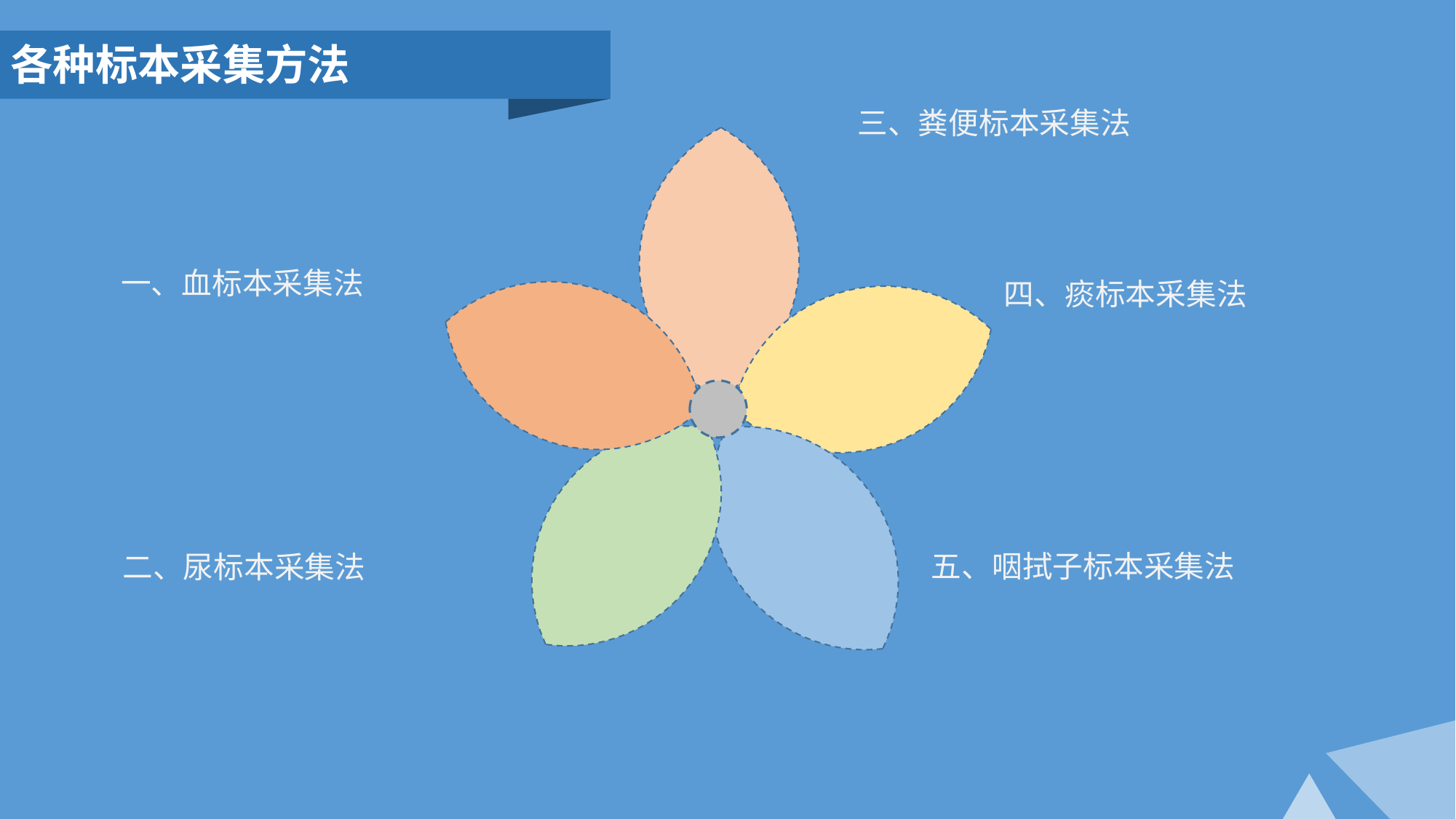

各种标本采集方法
三、粪便标本采集法

一、血标本采集法
四、痰标本采集法

五、咽拭子标本采集法
二、尿标本采集法